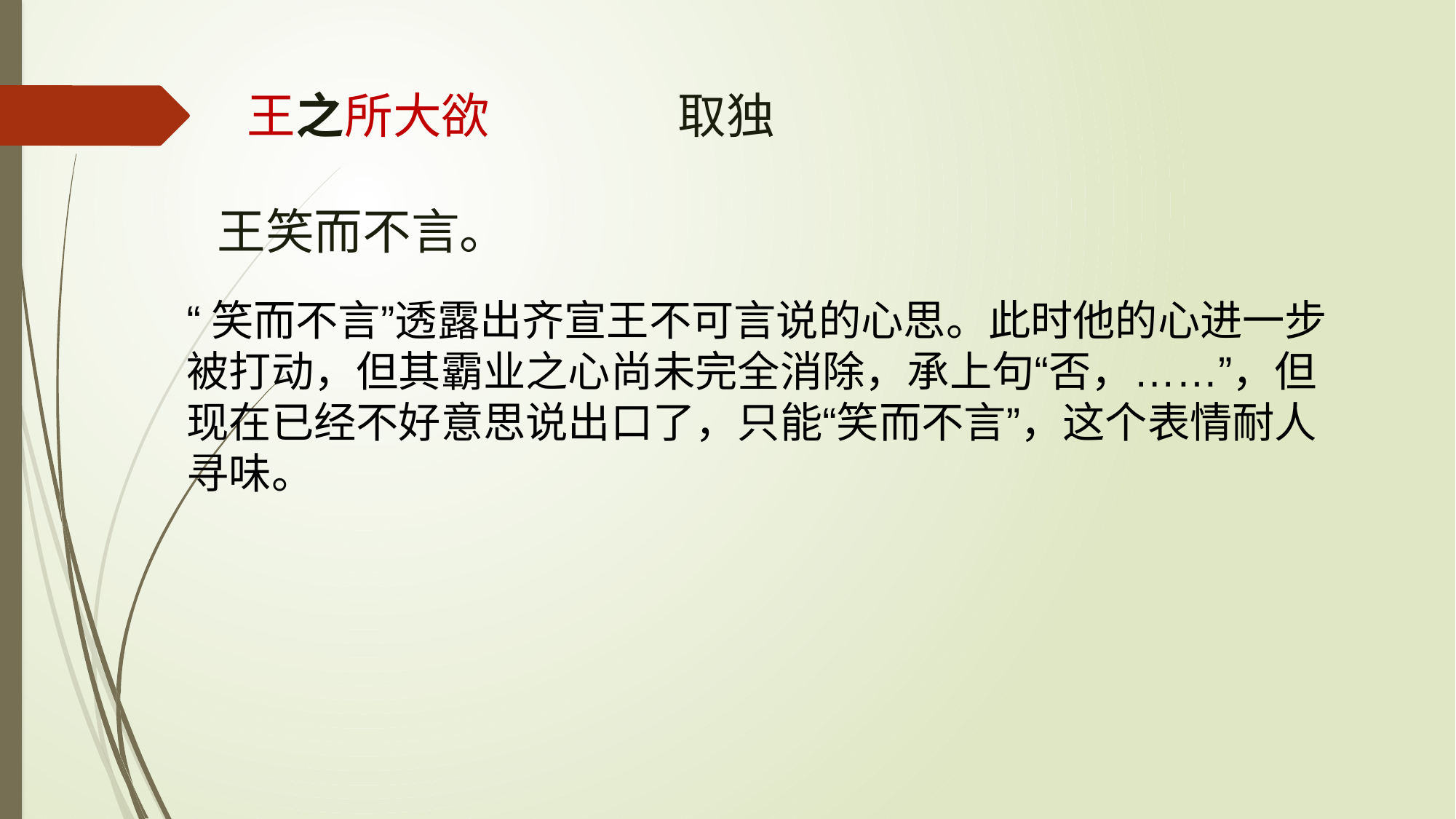

取独
王之所大欲
王笑而不言。
“笑而不言”透露出齐宣王不可言说的心思。此时他的心进一步
被打动，但其霸业之心尚未完全消除，承上句“否，……”，但
现在已经不好意思说出口了，只能“笑而不言”，这个表情耐人
寻味。